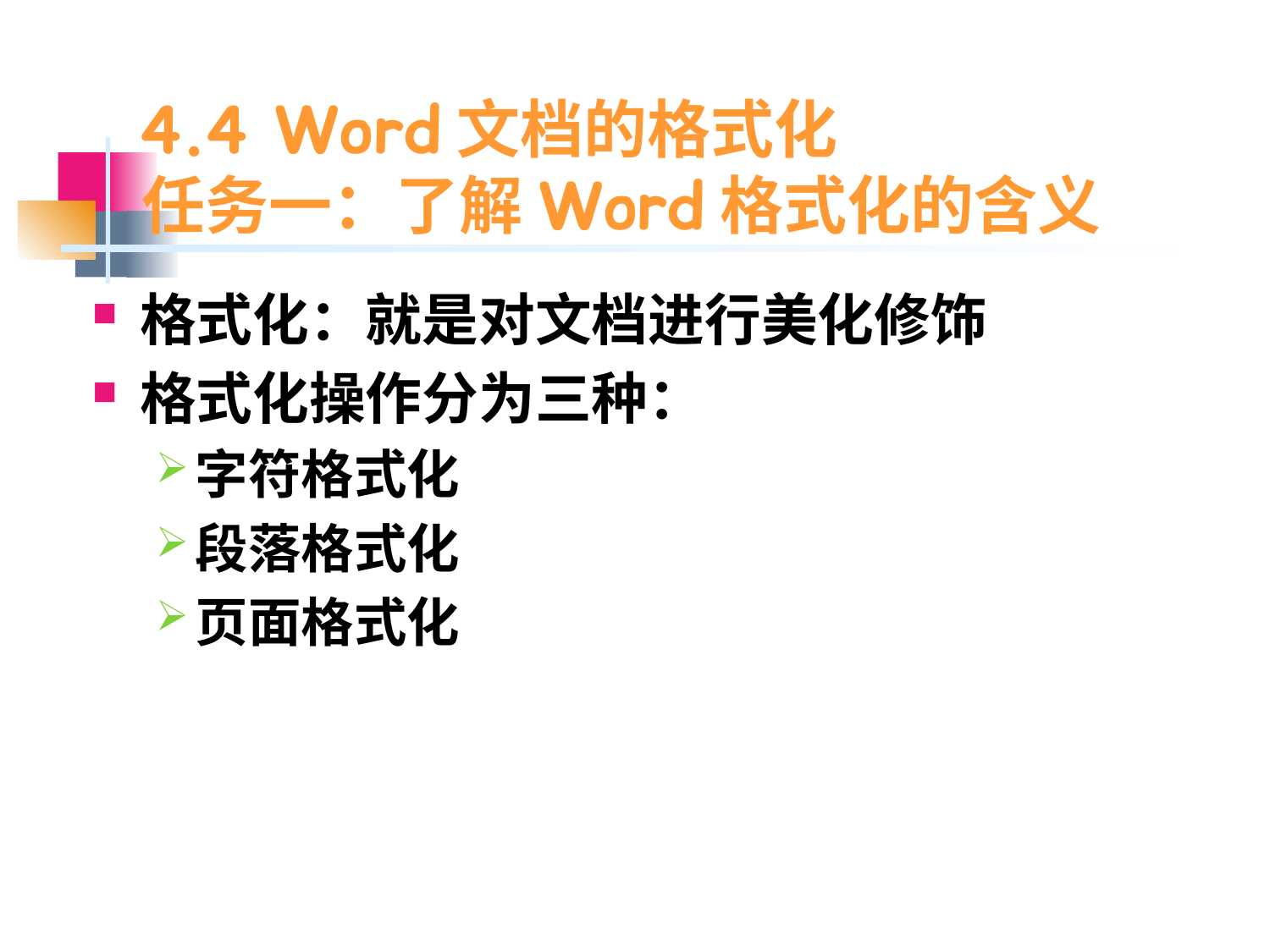

# 4.4 Word文档的格式化 任务一：了解Word格式化的含义
格式化：就是对文档进行美化修饰
格式化操作分为三种：
字符格式化
段落格式化
页面格式化